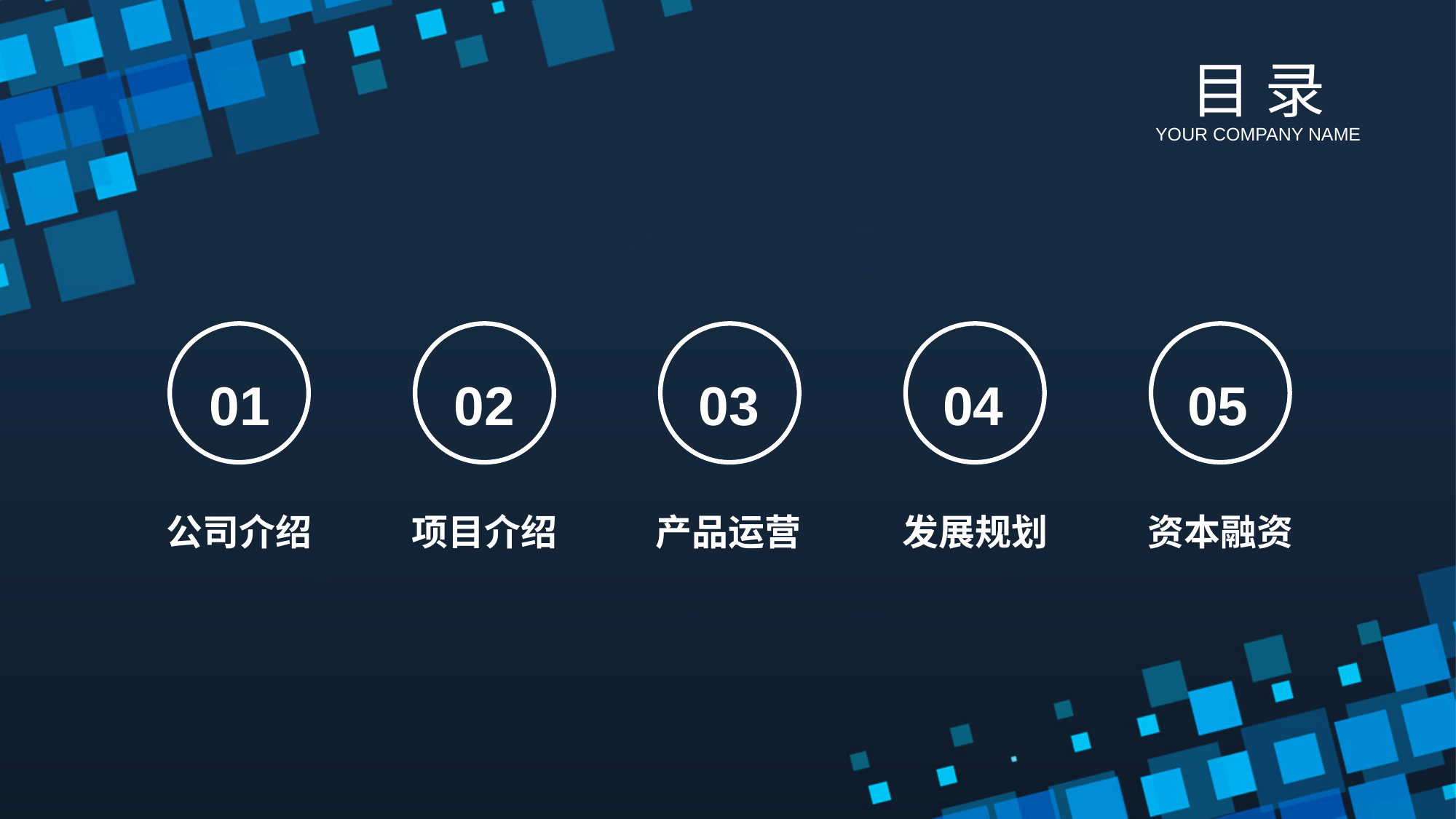

目 录
YOUR COMPANY NAME

01

02

03

04

05
公司介绍
项目介绍
产品运营
发展规划
资本融资